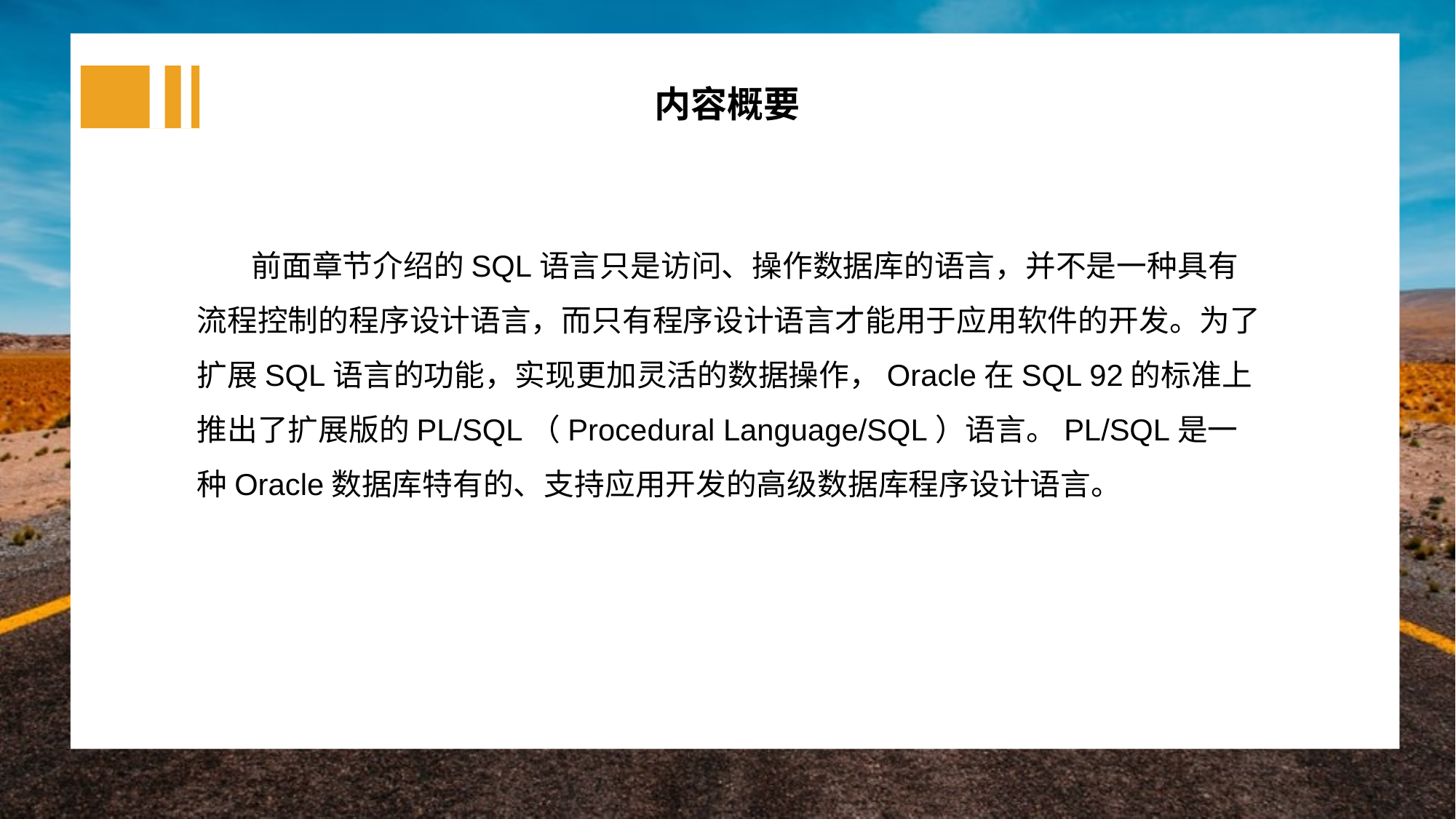

内容概要
前面章节介绍的SQL语言只是访问、操作数据库的语言，并不是一种具有流程控制的程序设计语言，而只有程序设计语言才能用于应用软件的开发。为了扩展SQL语言的功能，实现更加灵活的数据操作，Oracle在SQL 92的标准上推出了扩展版的PL/SQL（Procedural Language/SQL）语言。PL/SQL是一种Oracle数据库特有的、支持应用开发的高级数据库程序设计语言。